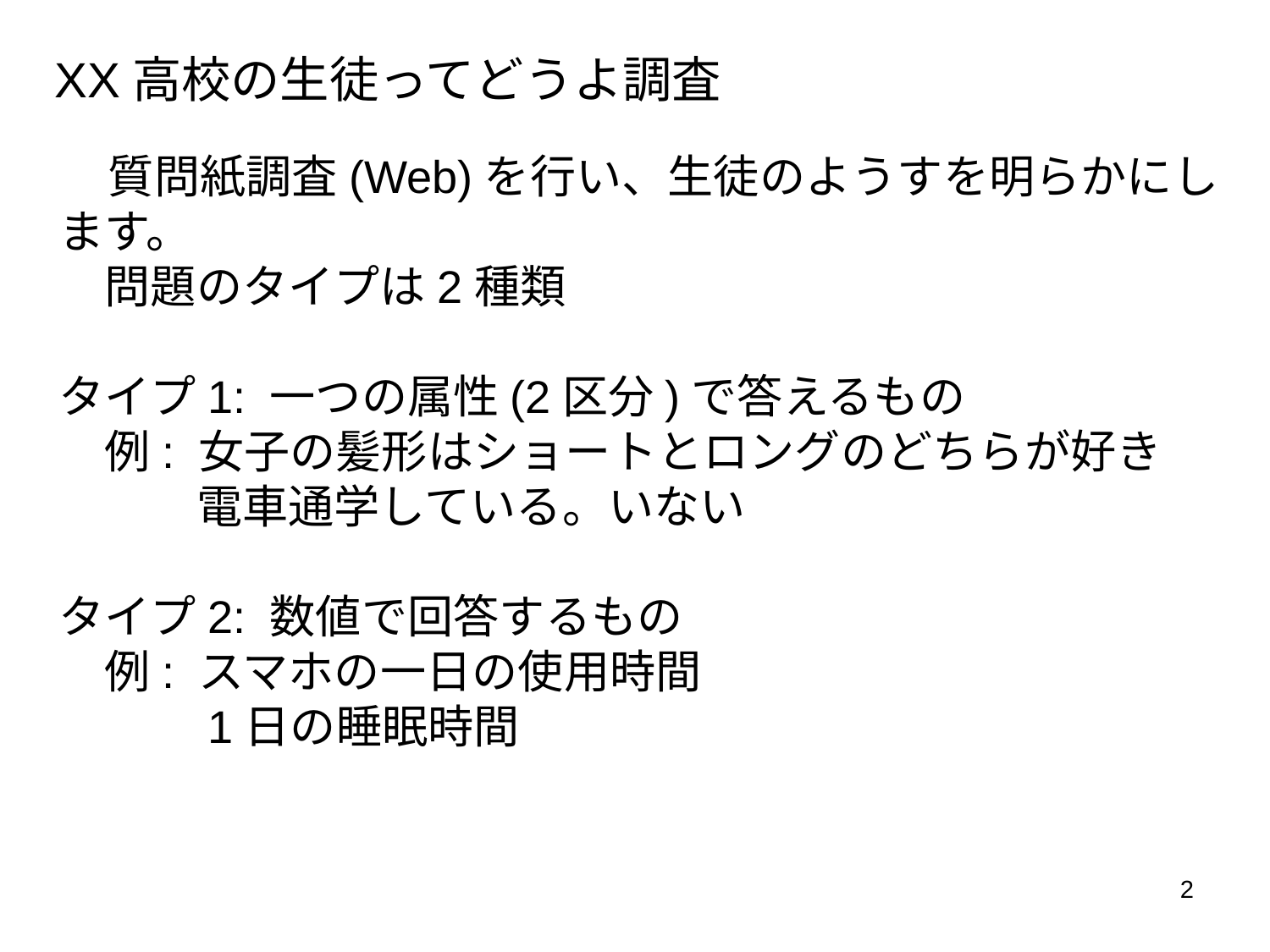

XX高校の生徒ってどうよ調査
　質問紙調査(Web)を行い、生徒のようすを明らかにします。
　問題のタイプは2種類

タイプ1: 一つの属性(2区分)で答えるもの
　例: 女子の髪形はショートとロングのどちらが好き
　　　電車通学している。いない

タイプ2: 数値で回答するもの
　例: スマホの一日の使用時間
　　　1日の睡眠時間

2